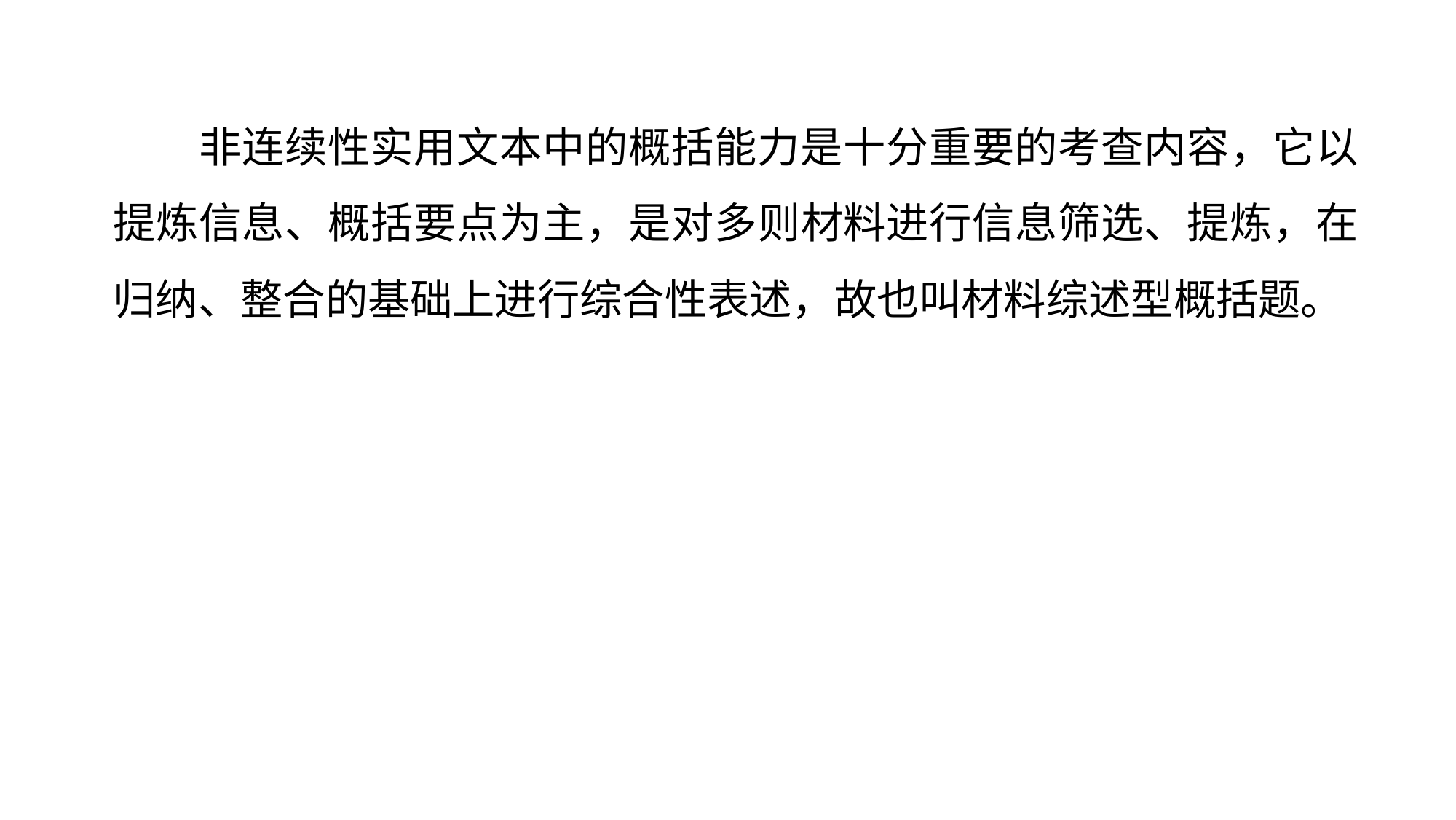

非连续性实用文本中的概括能力是十分重要的考查内容，它以提炼信息、概括要点为主，是对多则材料进行信息筛选、提炼，在归纳、整合的基础上进行综合性表述，故也叫材料综述型概括题。